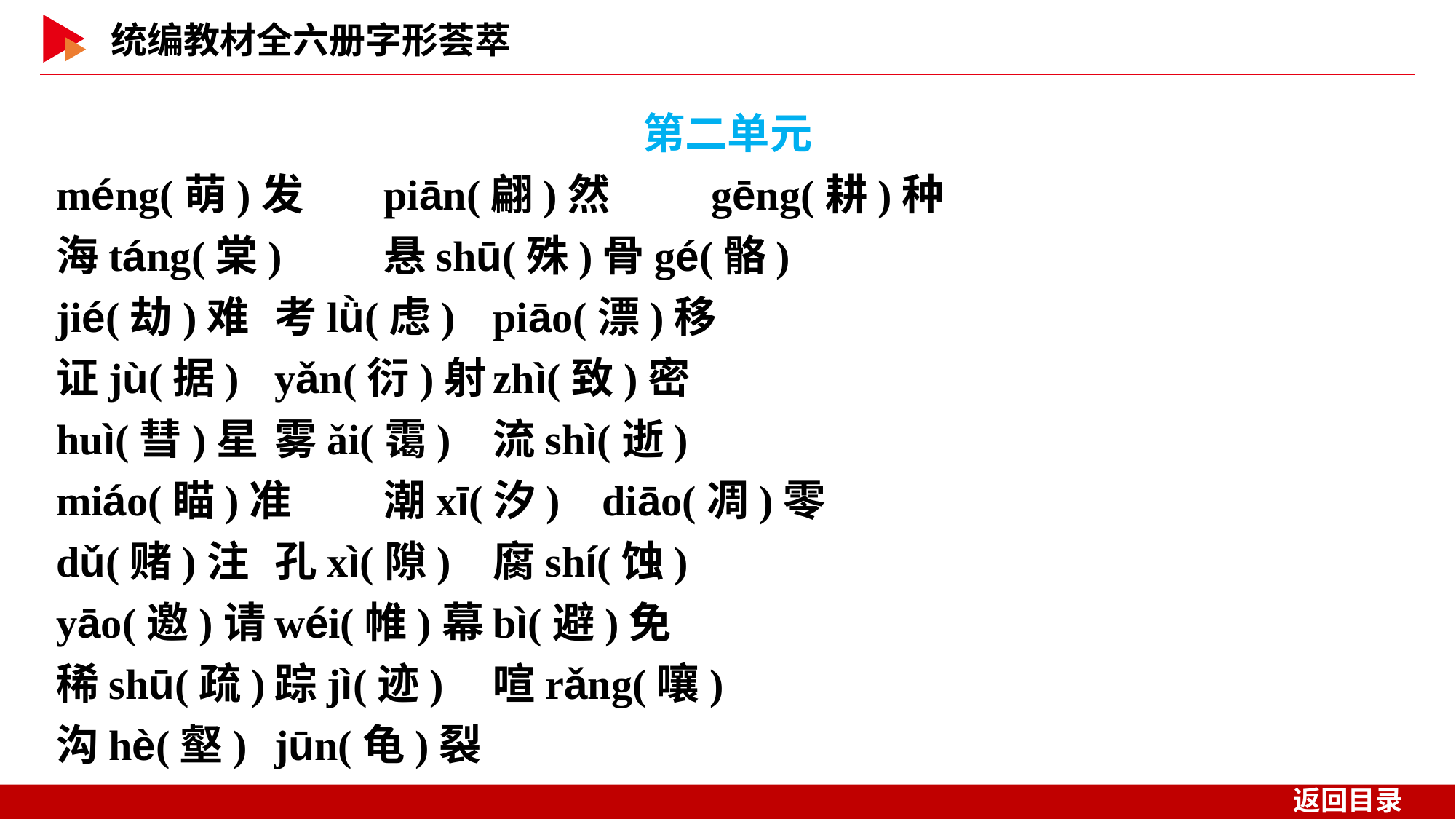

第二单元
méng(萌)发	piān(翩)然	gēng(耕)种
海táng(棠)	悬shū(殊)	骨gé(骼)
jié(劫)难	考lǜ(虑)	piāo(漂)移
证jù(据)	yǎn(衍)射	zhì(致)密
huì(彗)星	雾ǎi(霭)	流shì(逝)
miáo(瞄)准	潮xī(汐)	diāo(凋)零
dǔ(赌)注	孔xì(隙)	腐shí(蚀)
yāo(邀)请	wéi(帷)幕	bì(避)免
稀shū(疏)	踪jì(迹)	喧rǎng(嚷)
沟hè(壑)	jūn(龟)裂